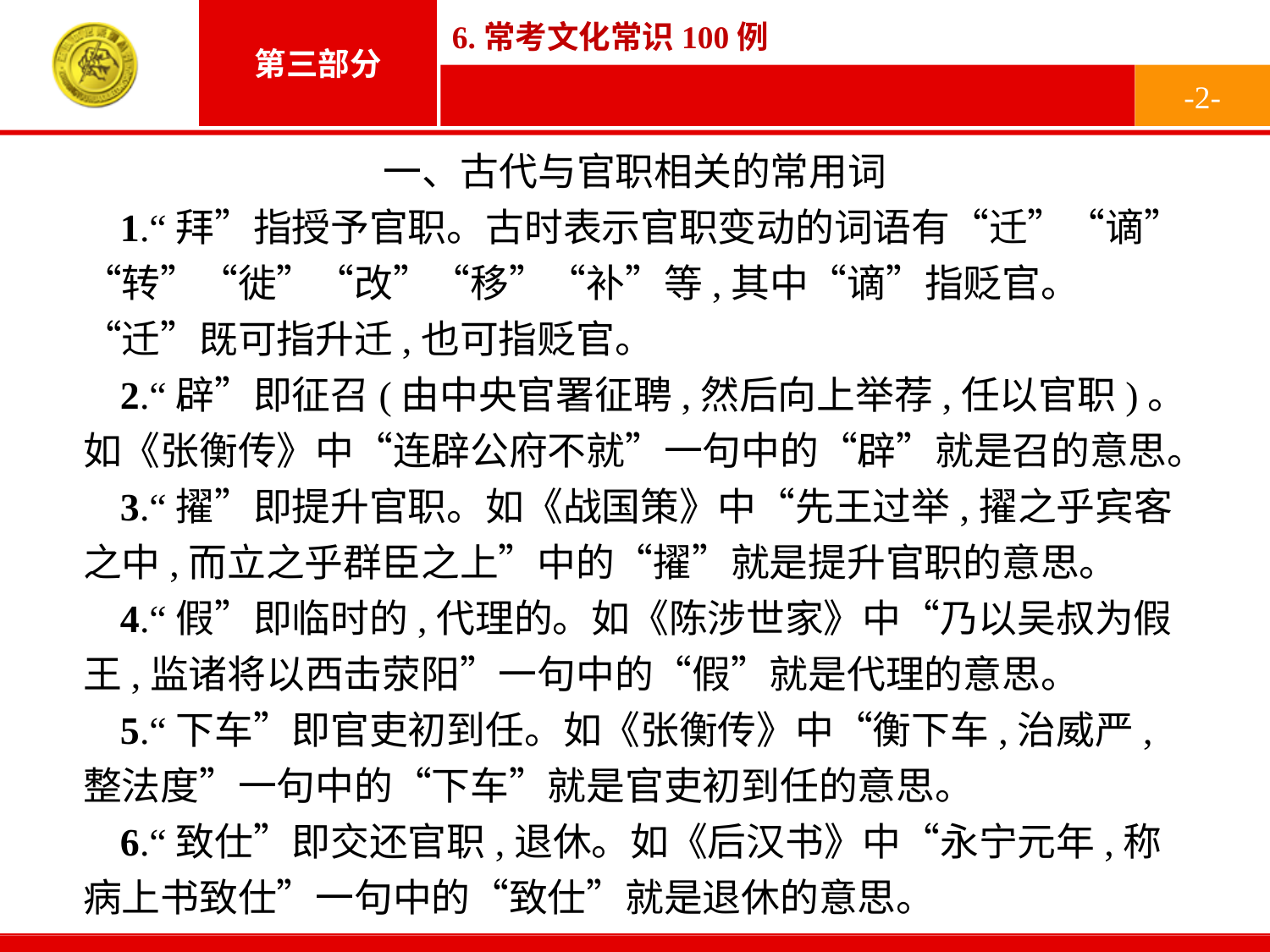

-2-
一、古代与官职相关的常用词
1.“拜”指授予官职。古时表示官职变动的词语有“迁”“谪”“转”“徙”“改”“移”“补”等,其中“谪”指贬官。“迁”既可指升迁,也可指贬官。
2.“辟”即征召(由中央官署征聘,然后向上举荐,任以官职)。如《张衡传》中“连辟公府不就”一句中的“辟”就是召的意思。
3.“擢”即提升官职。如《战国策》中“先王过举,擢之乎宾客之中,而立之乎群臣之上”中的“擢”就是提升官职的意思。
4.“假”即临时的,代理的。如《陈涉世家》中“乃以吴叔为假王,监诸将以西击荥阳”一句中的“假”就是代理的意思。
5.“下车”即官吏初到任。如《张衡传》中“衡下车,治威严,整法度”一句中的“下车”就是官吏初到任的意思。
6.“致仕”即交还官职,退休。如《后汉书》中“永宁元年,称病上书致仕”一句中的“致仕”就是退休的意思。